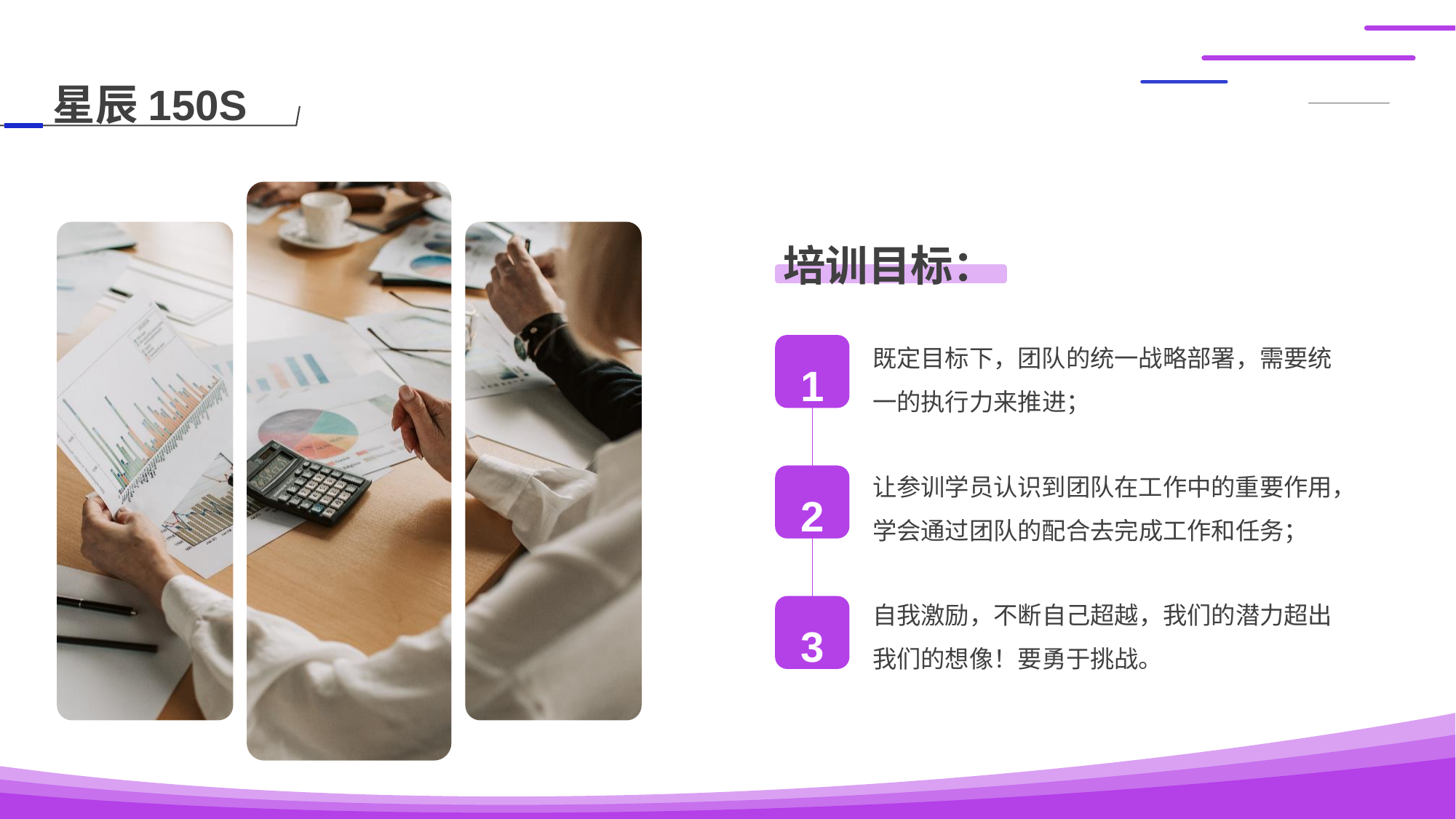

星辰150S

培训目标：

既定目标下，团队的统一战略部署，需要统一的执行力来推进；
1
让参训学员认识到团队在工作中的重要作用，学会通过团队的配合去完成工作和任务；
2
自我激励，不断自己超越，我们的潜力超出我们的想像！要勇于挑战。
3